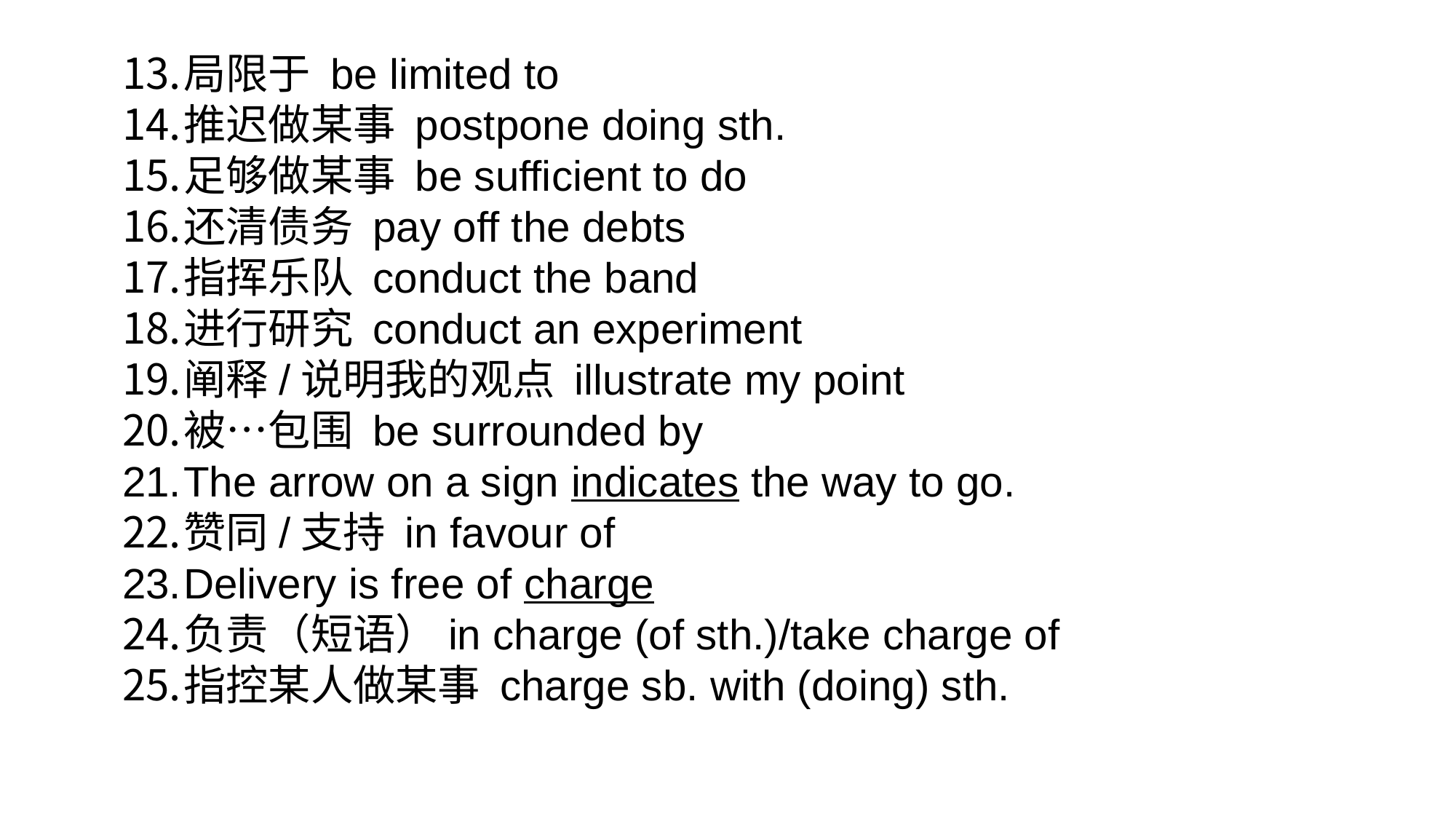

局限于 be limited to
推迟做某事 postpone doing sth.
足够做某事 be sufficient to do
还清债务 pay off the debts
指挥乐队 conduct the band
进行研究 conduct an experiment
阐释/说明我的观点 illustrate my point
被…包围 be surrounded by
The arrow on a sign indicates the way to go.
赞同/支持 in favour of
Delivery is free of charge
负责（短语）in charge (of sth.)/take charge of
指控某人做某事 charge sb. with (doing) sth.